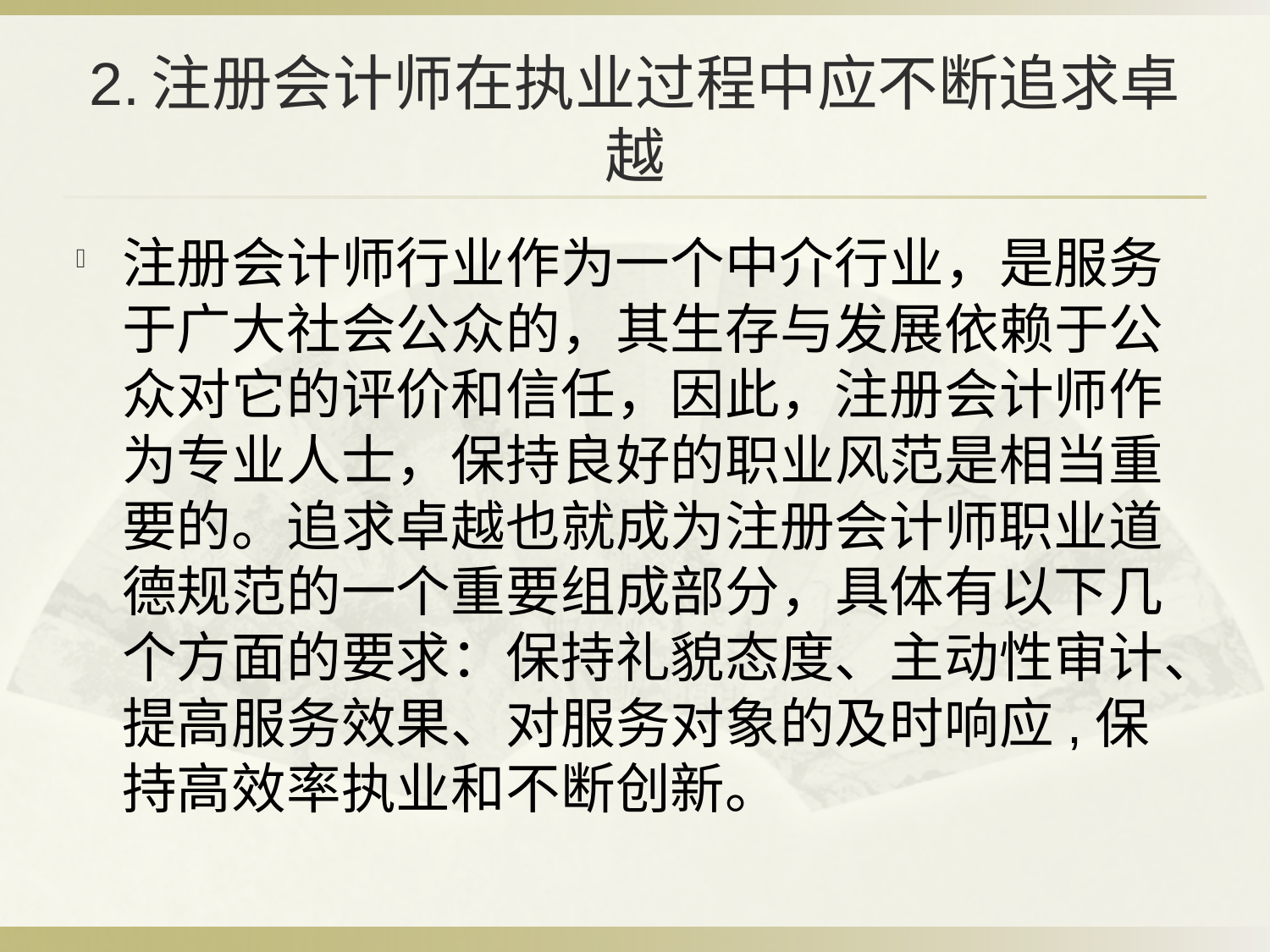

# 2.注册会计师在执业过程中应不断追求卓越
注册会计师行业作为一个中介行业，是服务于广大社会公众的，其生存与发展依赖于公众对它的评价和信任，因此，注册会计师作为专业人士，保持良好的职业风范是相当重要的。追求卓越也就成为注册会计师职业道德规范的一个重要组成部分，具体有以下几个方面的要求：保持礼貌态度、主动性审计、提高服务效果、对服务对象的及时响应,保持高效率执业和不断创新。